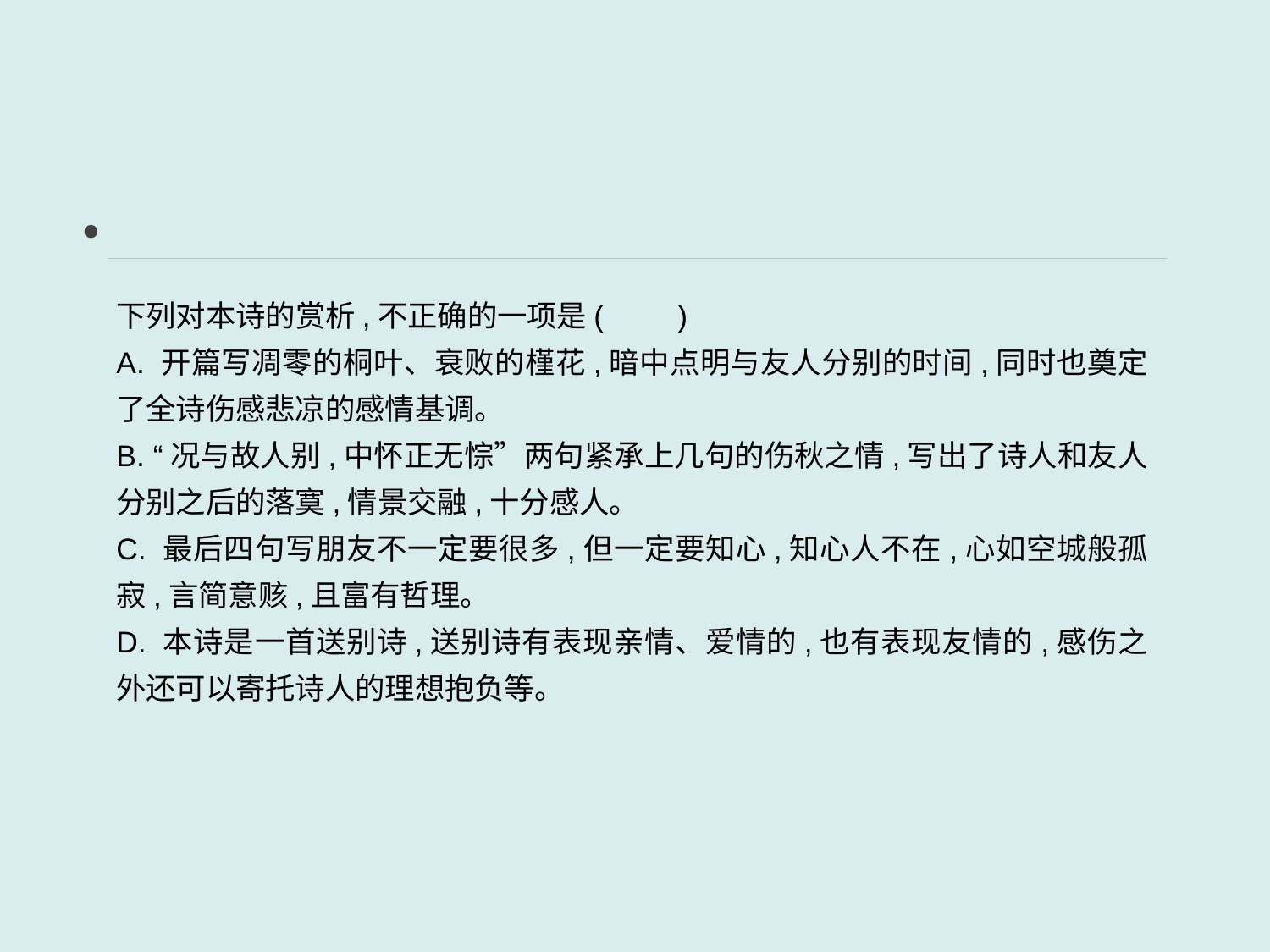

下列对本诗的赏析,不正确的一项是(　　)
A. 开篇写凋零的桐叶、衰败的槿花,暗中点明与友人分别的时间,同时也奠定了全诗伤感悲凉的感情基调。
B. “况与故人别,中怀正无悰”两句紧承上几句的伤秋之情,写出了诗人和友人分别之后的落寞,情景交融,十分感人。
C. 最后四句写朋友不一定要很多,但一定要知心,知心人不在,心如空城般孤寂,言简意赅,且富有哲理。
D. 本诗是一首送别诗,送别诗有表现亲情、爱情的,也有表现友情的,感伤之外还可以寄托诗人的理想抱负等。